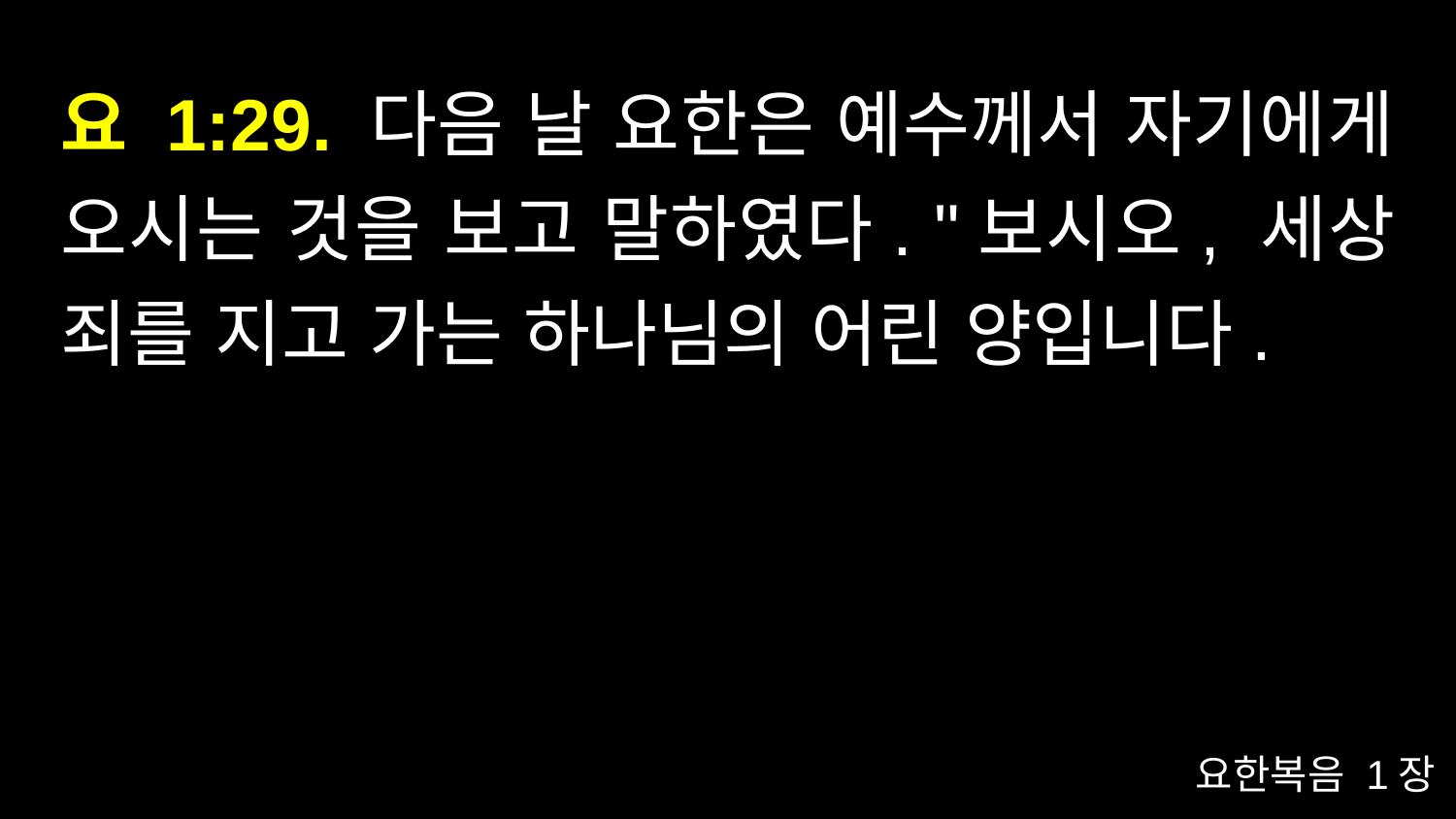

# 요 1:29. 다음 날 요한은 예수께서 자기에게 오시는 것을 보고 말하였다. "보시오, 세상 죄를 지고 가는 하나님의 어린 양입니다.
요한복음 1장